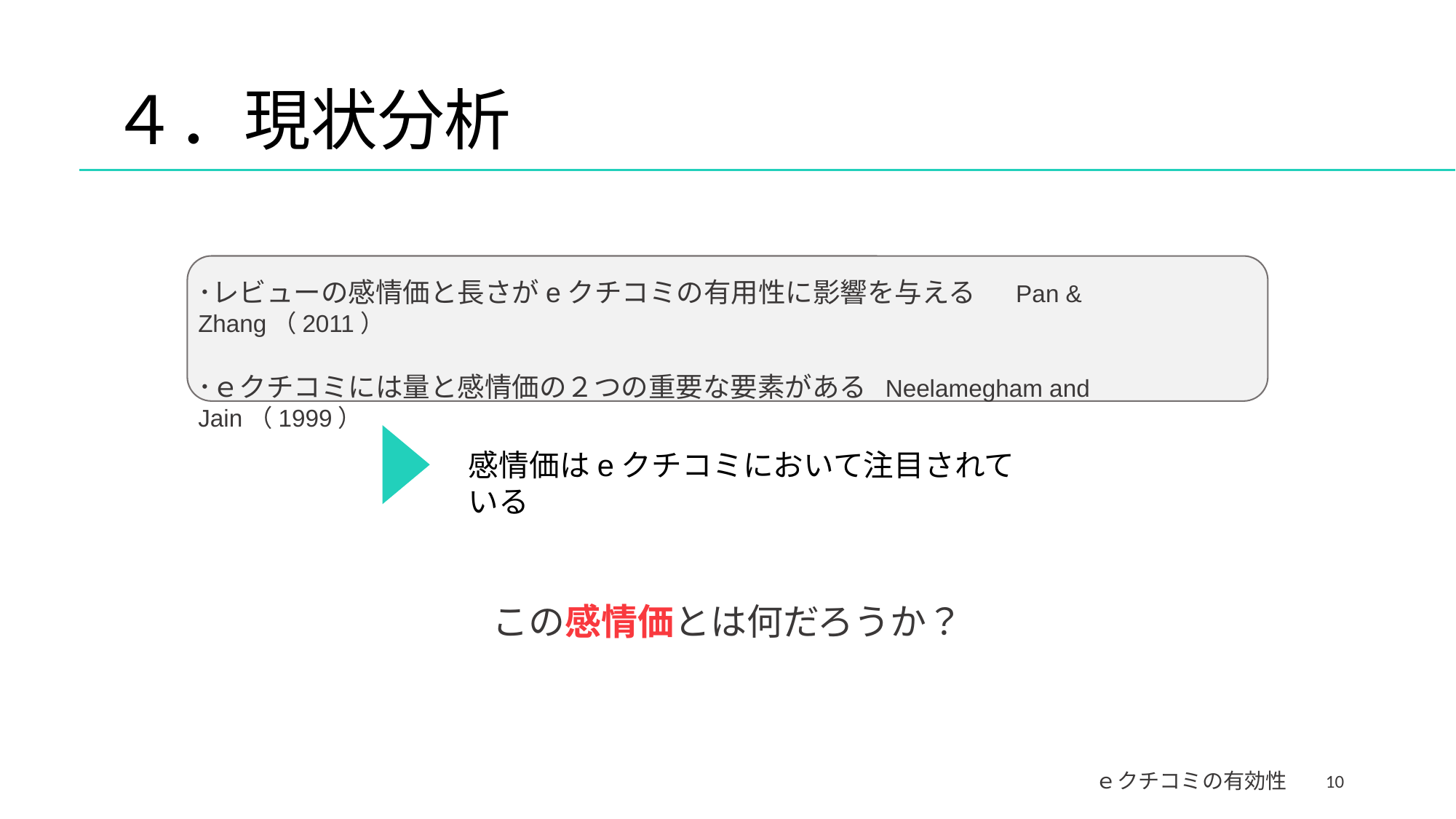

# ４．現状分析

･レビューの感情価と長さがeクチコミの有用性に影響を与える 　Pan & Zhang（2011）

･ｅクチコミには量と感情価の２つの重要な要素がある  Neelamegham and Jain（1999）
感情価はeクチコミにおいて注目されている

この感情価とは何だろうか？
10
ｅクチコミの有効性